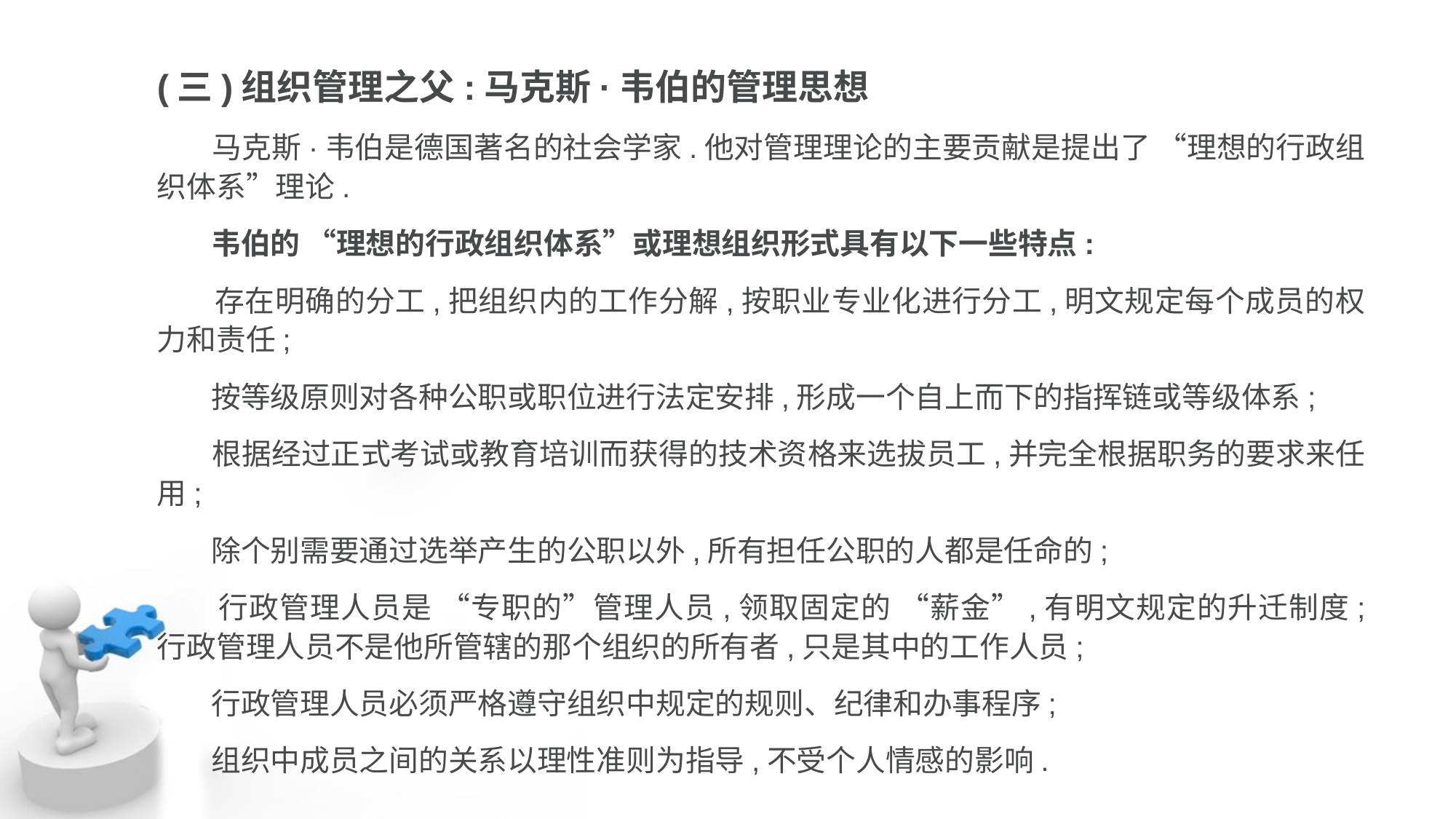

(三)组织管理之父:马克斯·韦伯的管理思想
       马克斯·韦伯是德国著名的社会学家.他对管理理论的主要贡献是提出了 “理想的行政组织体系”理论.
       韦伯的 “理想的行政组织体系”或理想组织形式具有以下一些特点:
       存在明确的分工,把组织内的工作分解,按职业专业化进行分工,明文规定每个成员的权力和责任;
       按等级原则对各种公职或职位进行法定安排,形成一个自上而下的指挥链或等级体系;
       根据经过正式考试或教育培训而获得的技术资格来选拔员工,并完全根据职务的要求来任用;
       除个别需要通过选举产生的公职以外,所有担任公职的人都是任命的;
       行政管理人员是 “专职的”管理人员,领取固定的 “薪金”,有明文规定的升迁制度; 行政管理人员不是他所管辖的那个组织的所有者,只是其中的工作人员;
       行政管理人员必须严格遵守组织中规定的规则、纪律和办事程序;
       组织中成员之间的关系以理性准则为指导,不受个人情感的影响.